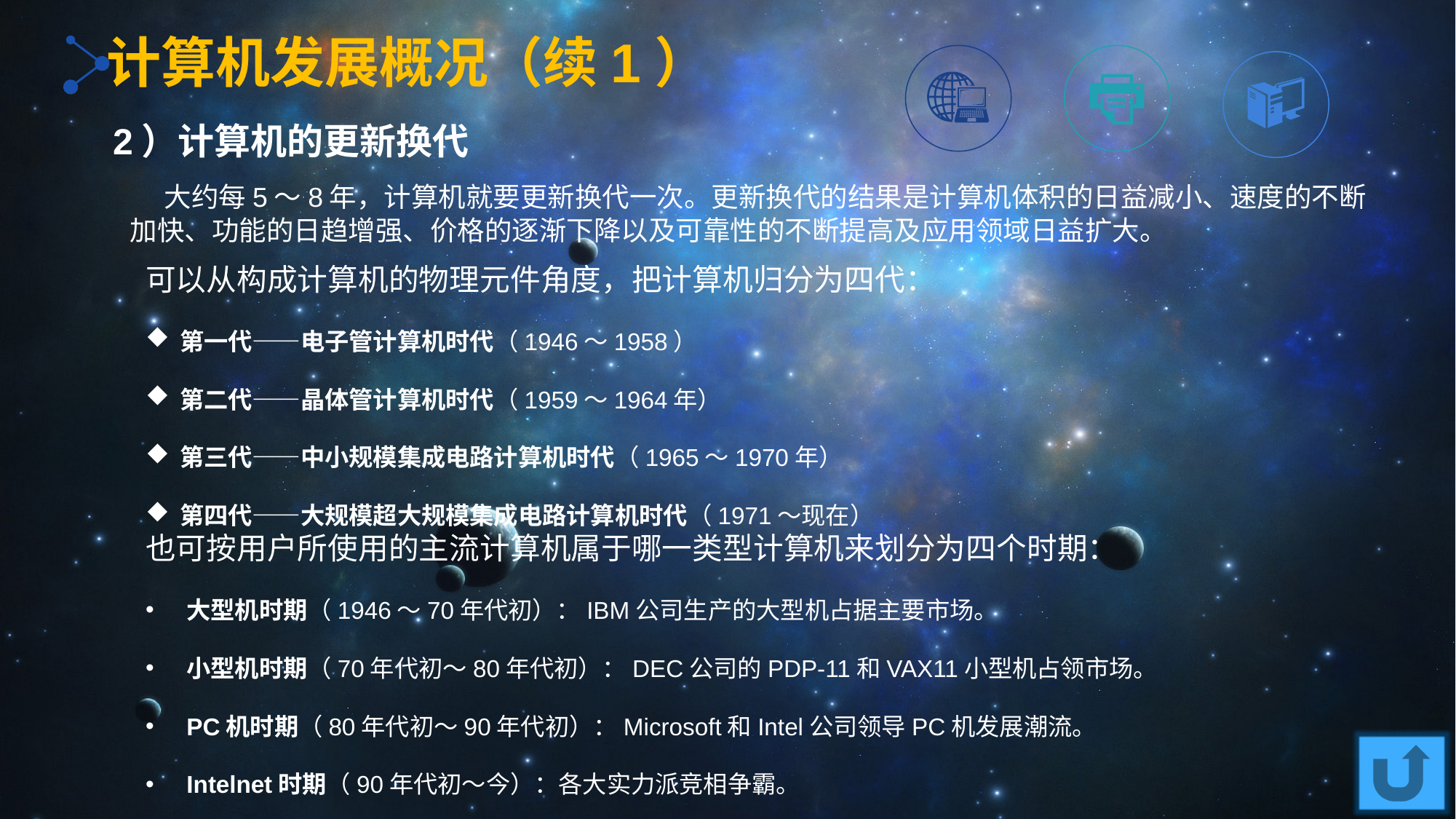

计算机发展概况（续1）

2）计算机的更新换代
    大约每5～8年，计算机就要更新换代一次。更新换代的结果是计算机体积的日益减小、速度的不断加快、功能的日趋增强、价格的逐渐下降以及可靠性的不断提高及应用领域日益扩大。
可以从构成计算机的物理元件角度，把计算机归分为四代：

第一代——电子管计算机时代（1946～1958）

第二代——晶体管计算机时代（1959～1964年）

第三代——中小规模集成电路计算机时代（1965～1970年）

第四代——大规模超大规模集成电路计算机时代（1971～现在）
也可按用户所使用的主流计算机属于哪一类型计算机来划分为四个时期：

大型机时期（1946～70年代初）：IBM公司生产的大型机占据主要市场。

小型机时期（70年代初～80年代初）：DEC公司的PDP-11和VAX11小型机占领市场。

PC机时期（80年代初～90年代初）：Microsoft和Intel公司领导PC机发展潮流。

Intelnet时期（90年代初～今）：各大实力派竞相争霸。